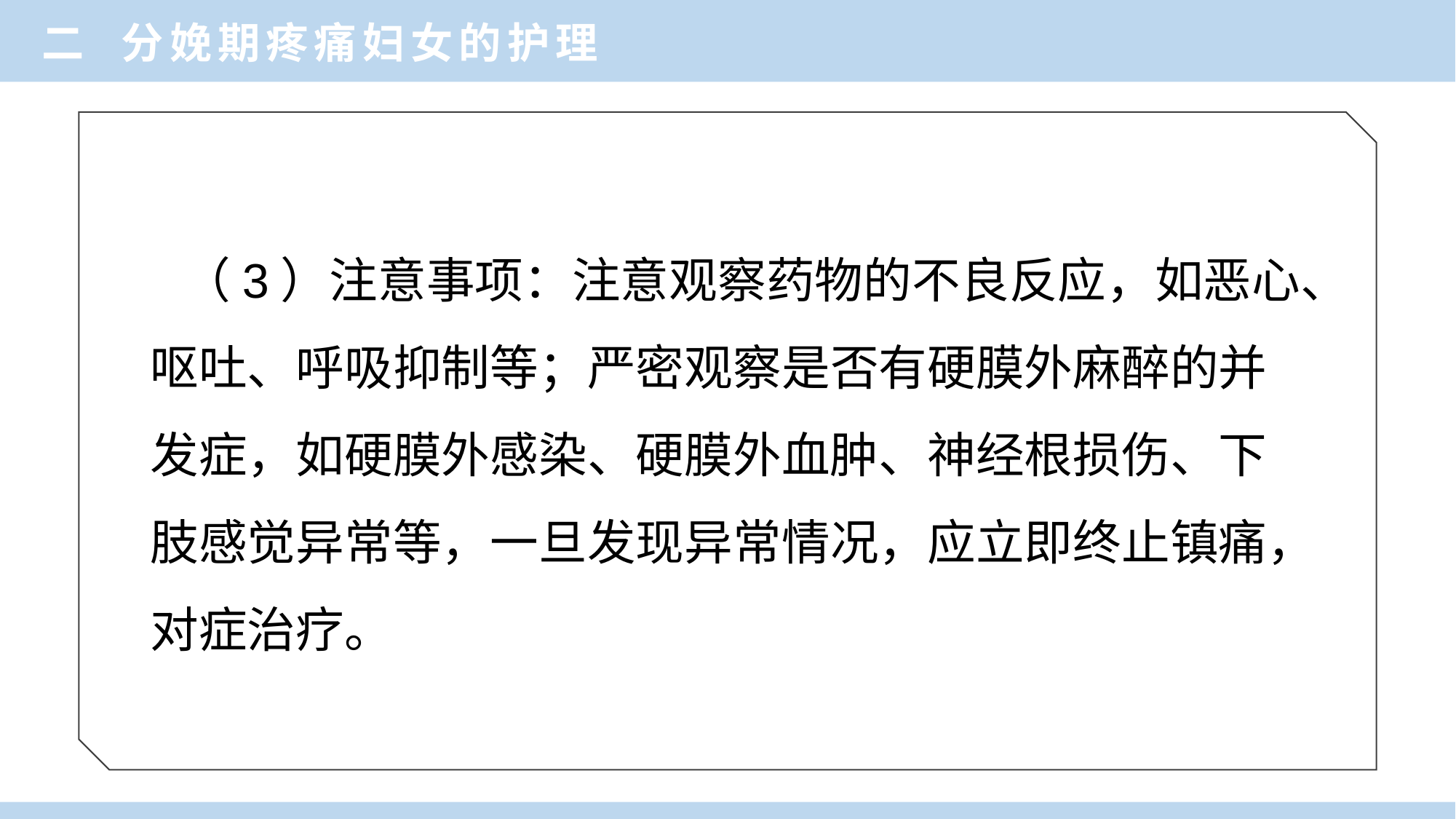

二  分娩期疼痛妇女的护理

（3）注意事项：注意观察药物的不良反应，如恶心、呕吐、呼吸抑制等；严密观察是否有硬膜外麻醉的并发症，如硬膜外感染、硬膜外血肿、神经根损伤、下肢感觉异常等，一旦发现异常情况，应立即终止镇痛，对症治疗。